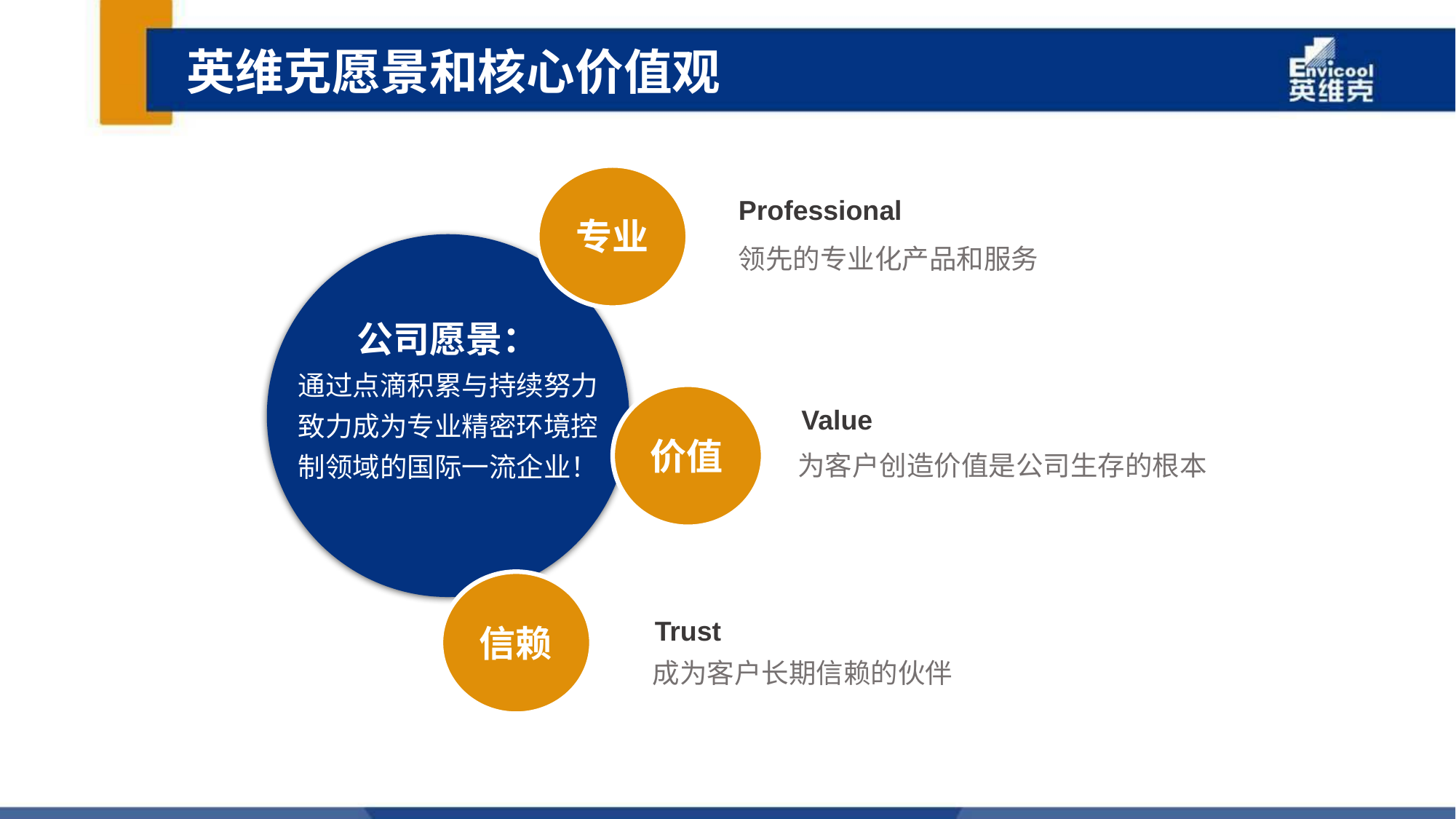

英维克愿景和核心价值观

Professional
专业

领先的专业化产品和服务
公司愿景：
通过点滴积累与持续努力致力成为专业精密环境控制领域的国际一流企业！

Value

价值
为客户创造价值是公司生存的根本

Trust

信赖
成为客户长期信赖的伙伴